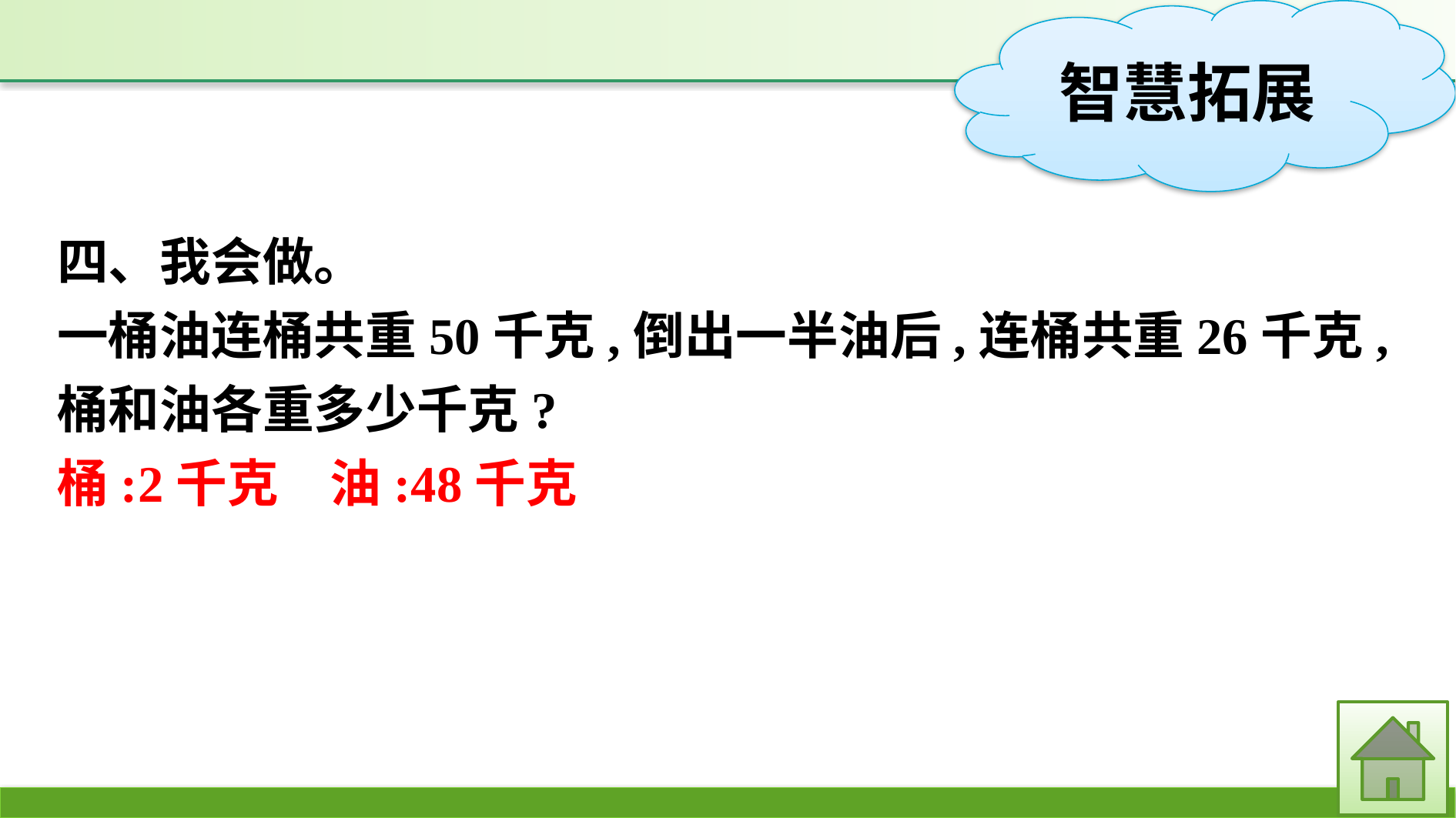

四、我会做。
一桶油连桶共重50千克,倒出一半油后,连桶共重26千克,桶和油各重多少千克?
桶:2千克　油:48千克